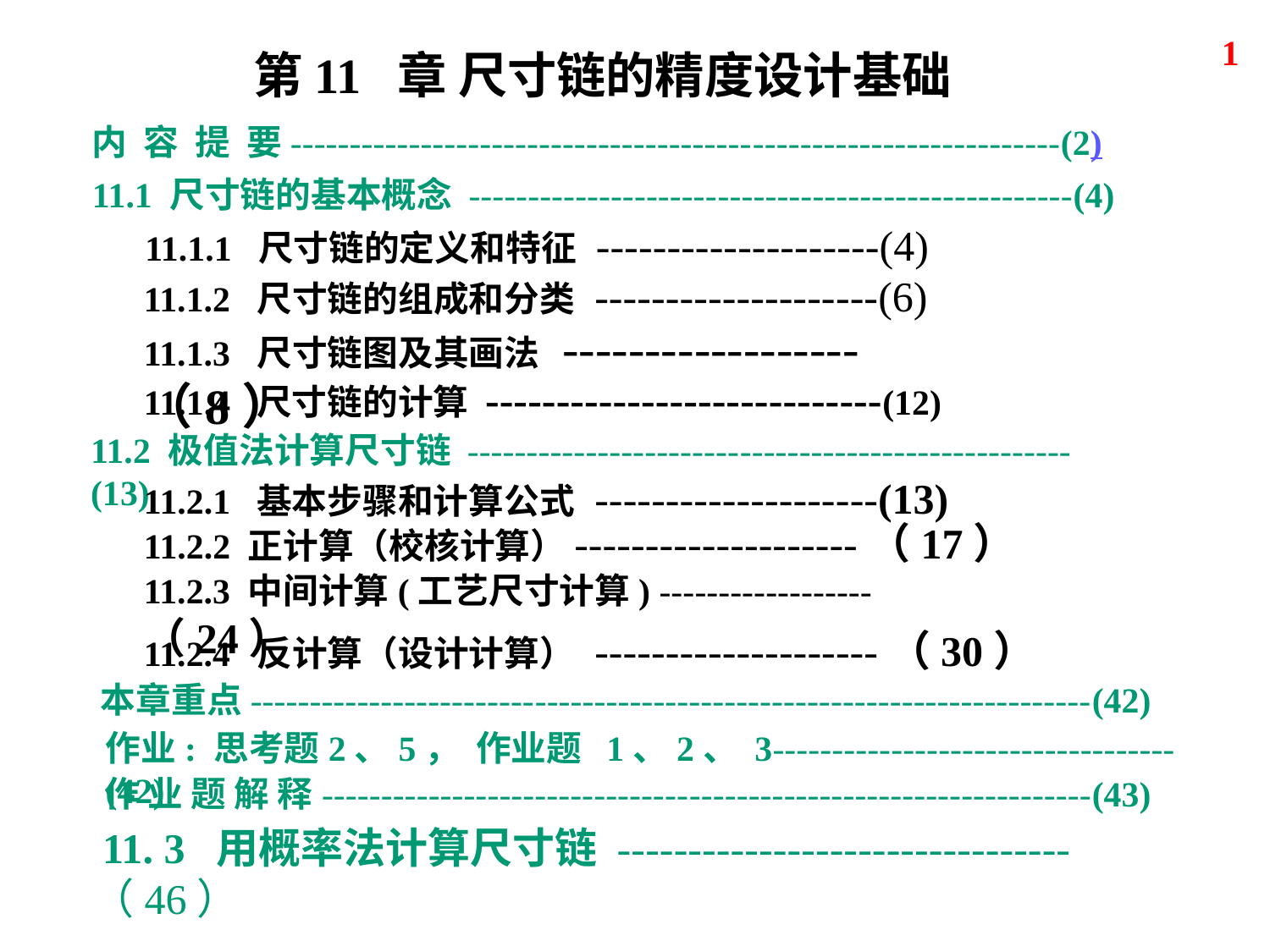

1
第11  章 尺寸链的精度设计基础
内  容  提  要-----------------------------------------------------------------(2)
11.1 尺寸链的基本概念 ---------------------------------------------------(4)
11.1.1  尺寸链的定义和特征 --------------------(4)
11.1.2  尺寸链的组成和分类 --------------------(6)
11.1.3  尺寸链图及其画法 ------------------（8）
11.1.4  尺寸链的计算 ----------------------------(12)
11.2 极值法计算尺寸链 ---------------------------------------------------(13)
11.2.1  基本步骤和计算公式 --------------------(13)
11.2.2 正计算（校核计算）--------------------（17）
11.2.3 中间计算(工艺尺寸计算) ------------------（24）
11.2.4  反计算（设计计算） --------------------（30）
本章重点-----------------------------------------------------------------------(42)
作业: 思考题2、5，  作业题  1、2、 3----------------------------------(42)
作 业 题 解 释-----------------------------------------------------------------(43)
 11. 3  用概率法计算尺寸链 --------------------------------（46）